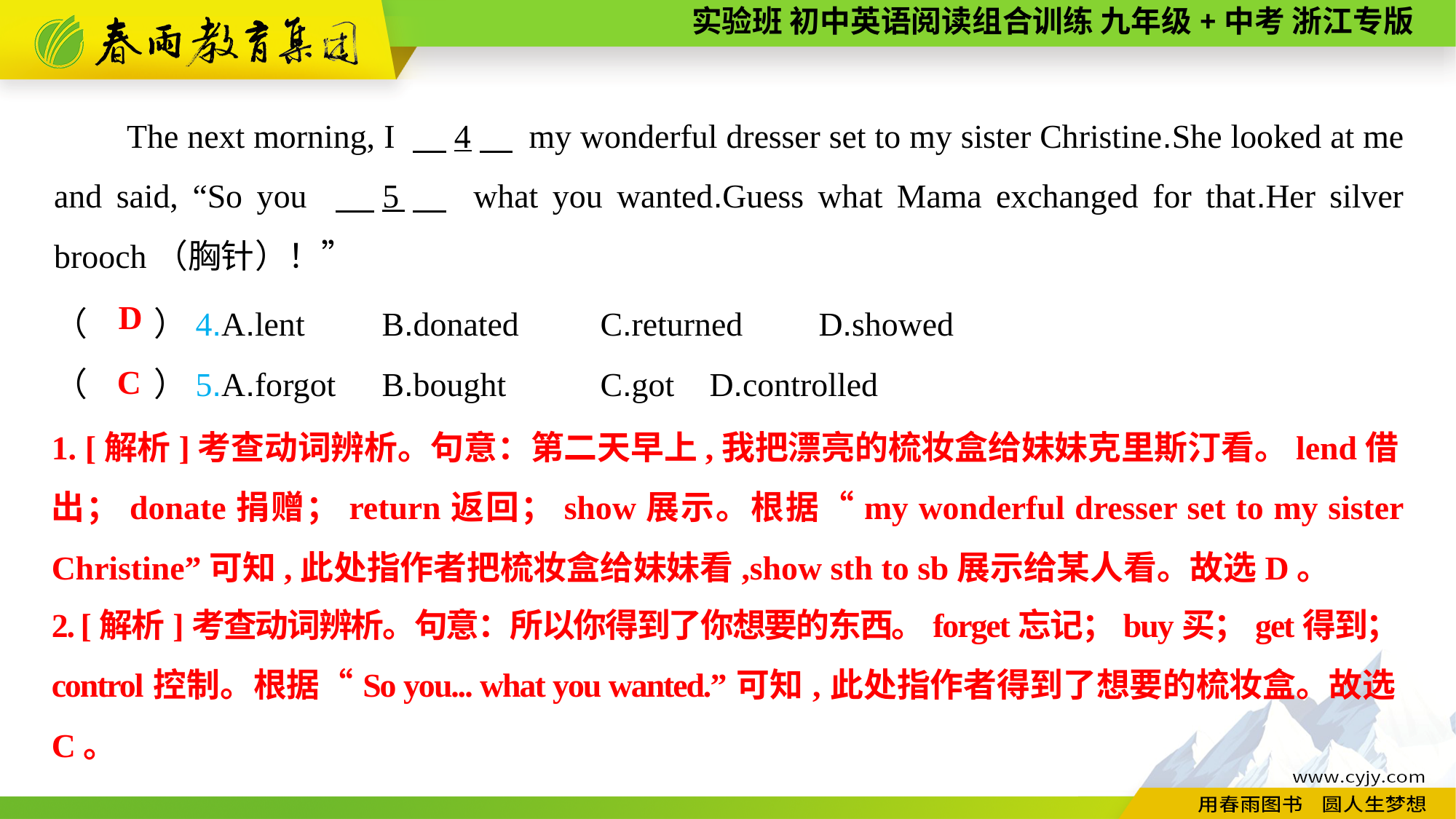

The next morning, I 　4　 my wonderful dresser set to my sister Christine.She looked at me and said, “So you 　5　 what you wanted.Guess what Mama exchanged for that.Her silver brooch（胸针）！”
（　　）4.A.lent	B.donated	C.returned	D.showed
（　　）5.A.forgot	B.bought	C.got	D.controlled
D
C
1. [解析]考查动词辨析。句意：第二天早上,我把漂亮的梳妆盒给妹妹克里斯汀看。lend借
出；donate捐赠；return返回；show展示。根据“my wonderful dresser set to my sister Christine”可知,此处指作者把梳妆盒给妹妹看,show sth to sb展示给某人看。故选D。
2. [解析]考查动词辨析。句意：所以你得到了你想要的东西。forget忘记；buy买；get得到；control控制。根据“So you... what you wanted.”可知,此处指作者得到了想要的梳妆盒。故选C。